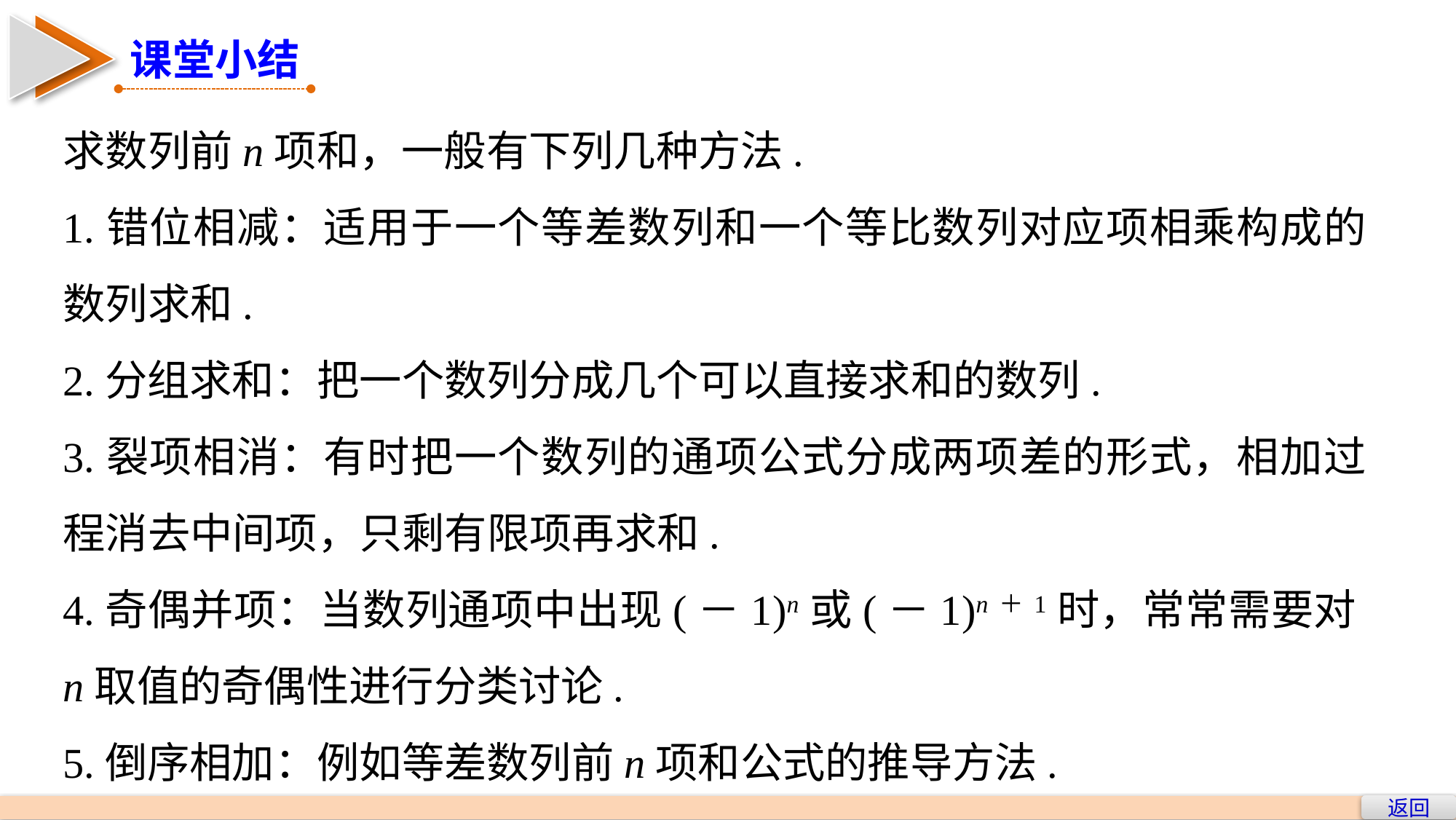

课堂小结
求数列前n项和，一般有下列几种方法.
1.错位相减：适用于一个等差数列和一个等比数列对应项相乘构成的数列求和.
2.分组求和：把一个数列分成几个可以直接求和的数列.
3.裂项相消：有时把一个数列的通项公式分成两项差的形式，相加过程消去中间项，只剩有限项再求和.
4.奇偶并项：当数列通项中出现(－1)n或(－1)n＋1时，常常需要对n取值的奇偶性进行分类讨论.
5.倒序相加：例如等差数列前n项和公式的推导方法.
返回